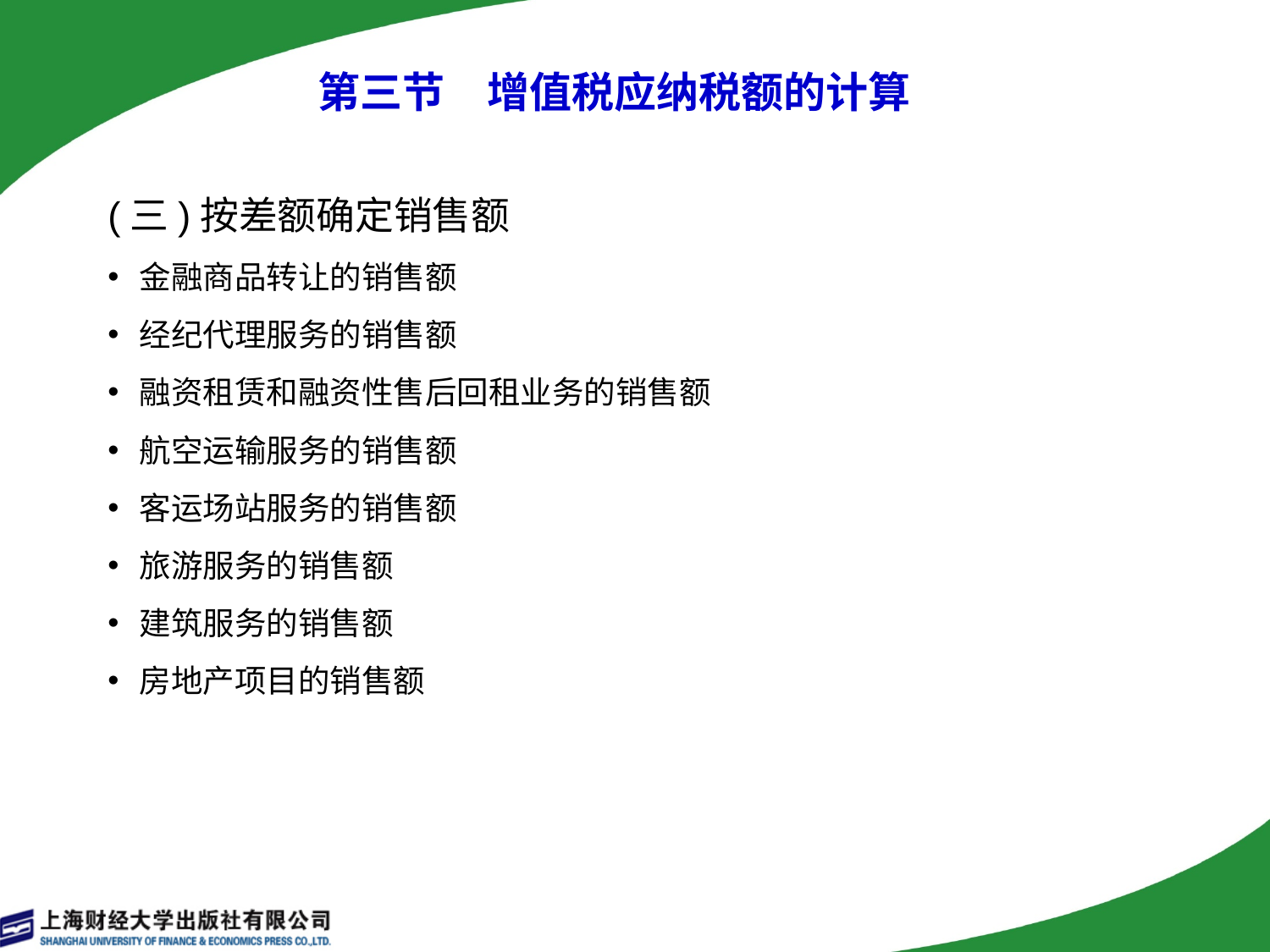

第三节　增值税应纳税额的计算
(三)按差额确定销售额
金融商品转让的销售额
经纪代理服务的销售额
融资租赁和融资性售后回租业务的销售额
航空运输服务的销售额
客运场站服务的销售额
旅游服务的销售额
建筑服务的销售额
房地产项目的销售额